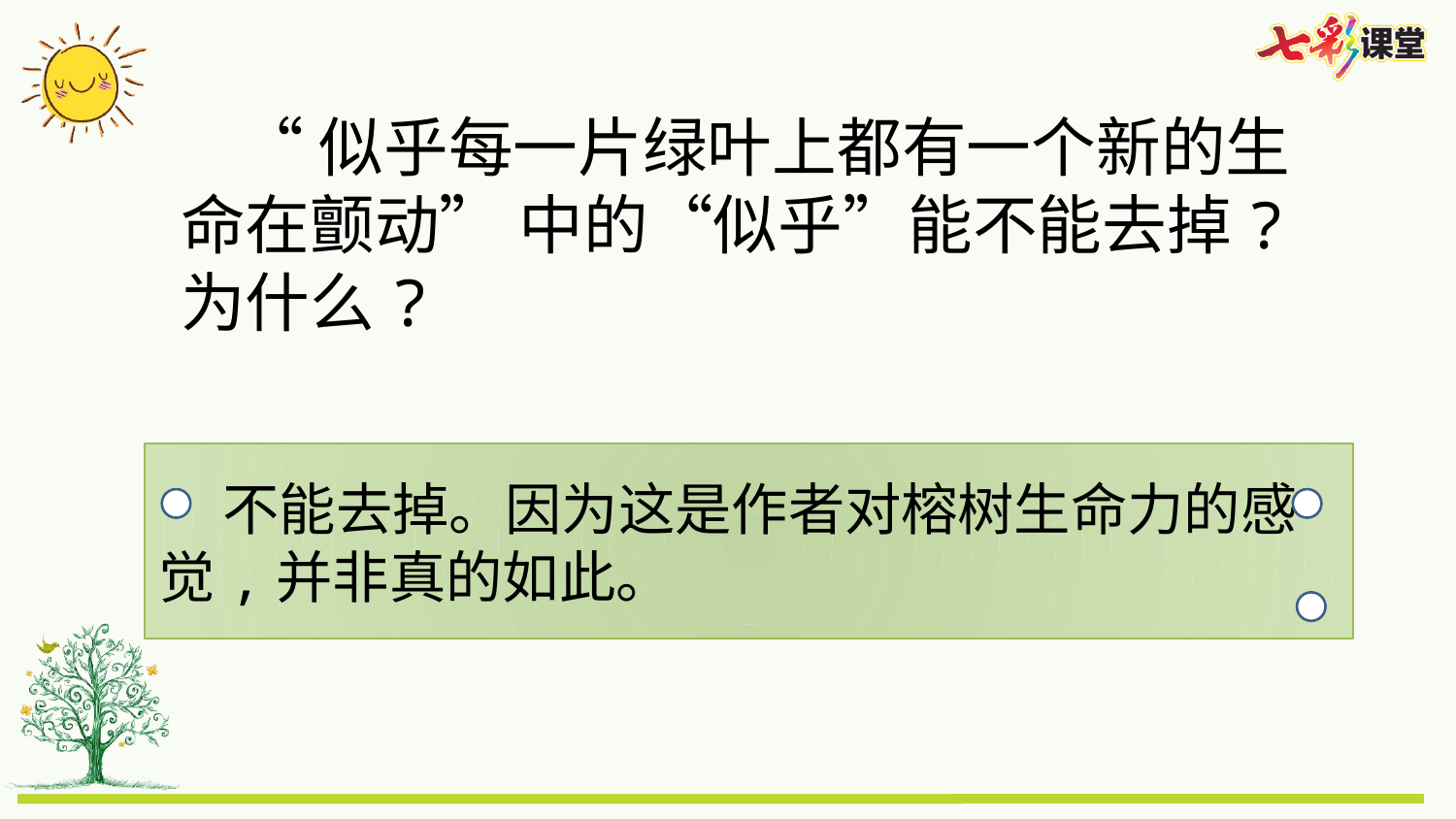

“似乎每一片绿叶上都有一个新的生命在颤动” 中的“似乎”能不能去掉?为什么?
    不能去掉。因为这是作者对榕树生命力的感觉,并非真的如此。